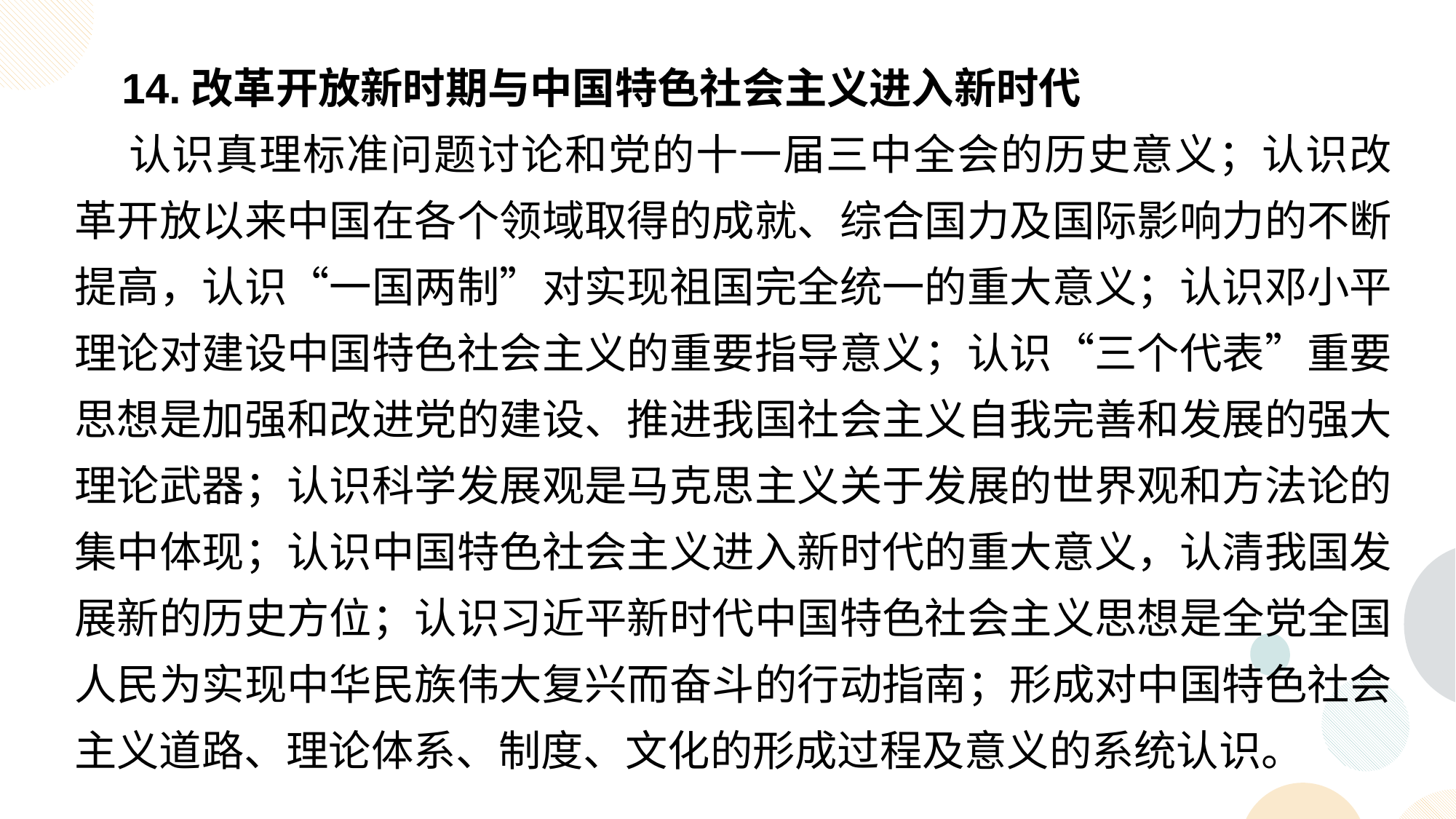

14.改革开放新时期与中国特色社会主义进入新时代
    认识真理标准问题讨论和党的十一届三中全会的历史意义；认识改革开放以来中国在各个领域取得的成就、综合国力及国际影响力的不断提高，认识“一国两制”对实现祖国完全统一的重大意义；认识邓小平理论对建设中国特色社会主义的重要指导意义；认识“三个代表”重要思想是加强和改进党的建设、推进我国社会主义自我完善和发展的强大理论武器；认识科学发展观是马克思主义关于发展的世界观和方法论的集中体现；认识中国特色社会主义进入新时代的重大意义，认清我国发展新的历史方位；认识习近平新时代中国特色社会主义思想是全党全国人民为实现中华民族伟大复兴而奋斗的行动指南；形成对中国特色社会主义道路、理论体系、制度、文化的形成过程及意义的系统认识。